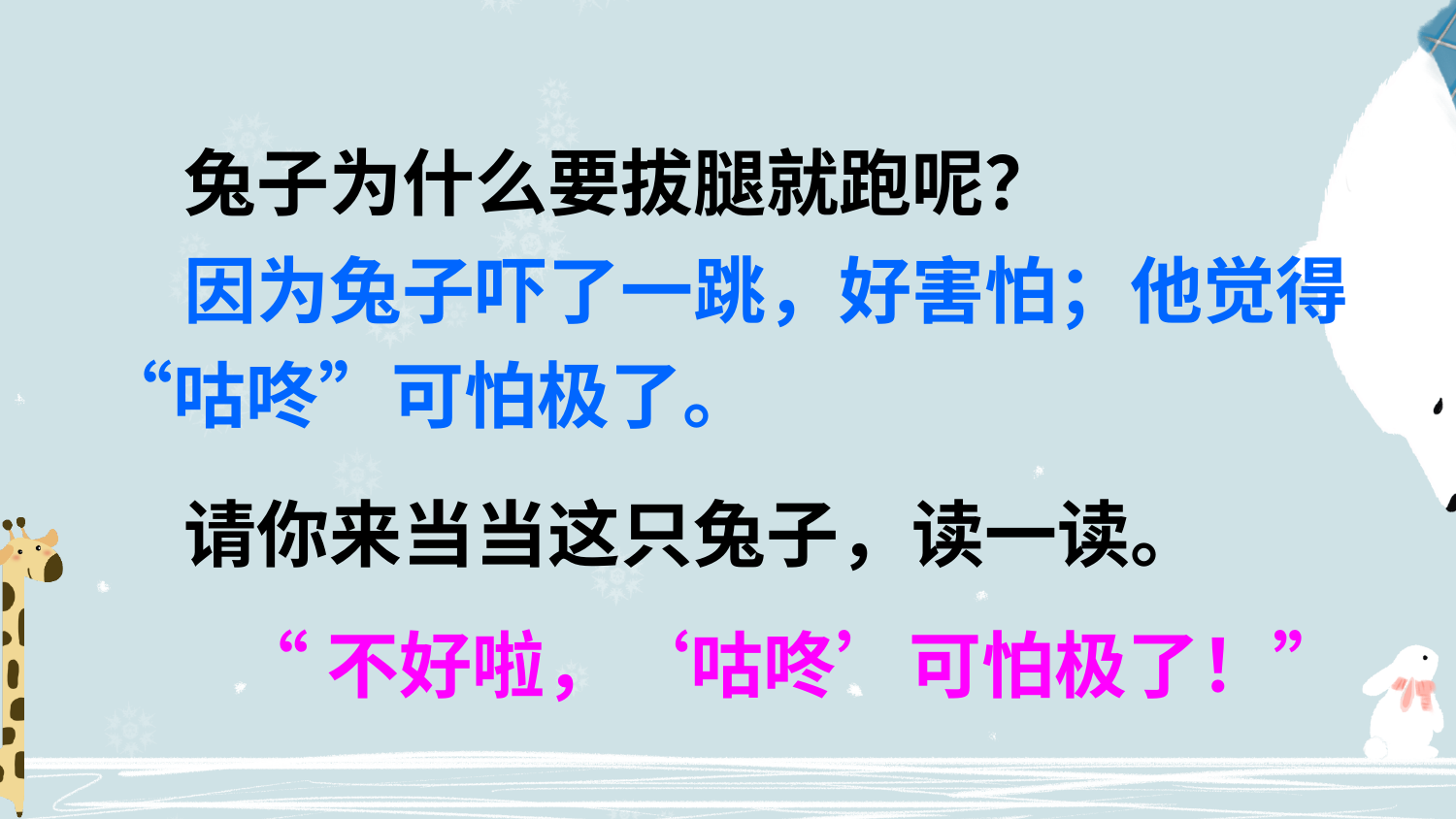

兔子为什么要拔腿就跑呢？
    因为兔子吓了一跳，好害怕；他觉得“咕咚”可怕极了。
    请你来当当这只兔子，读一读。
“不好啦，‘咕咚’可怕极了！”